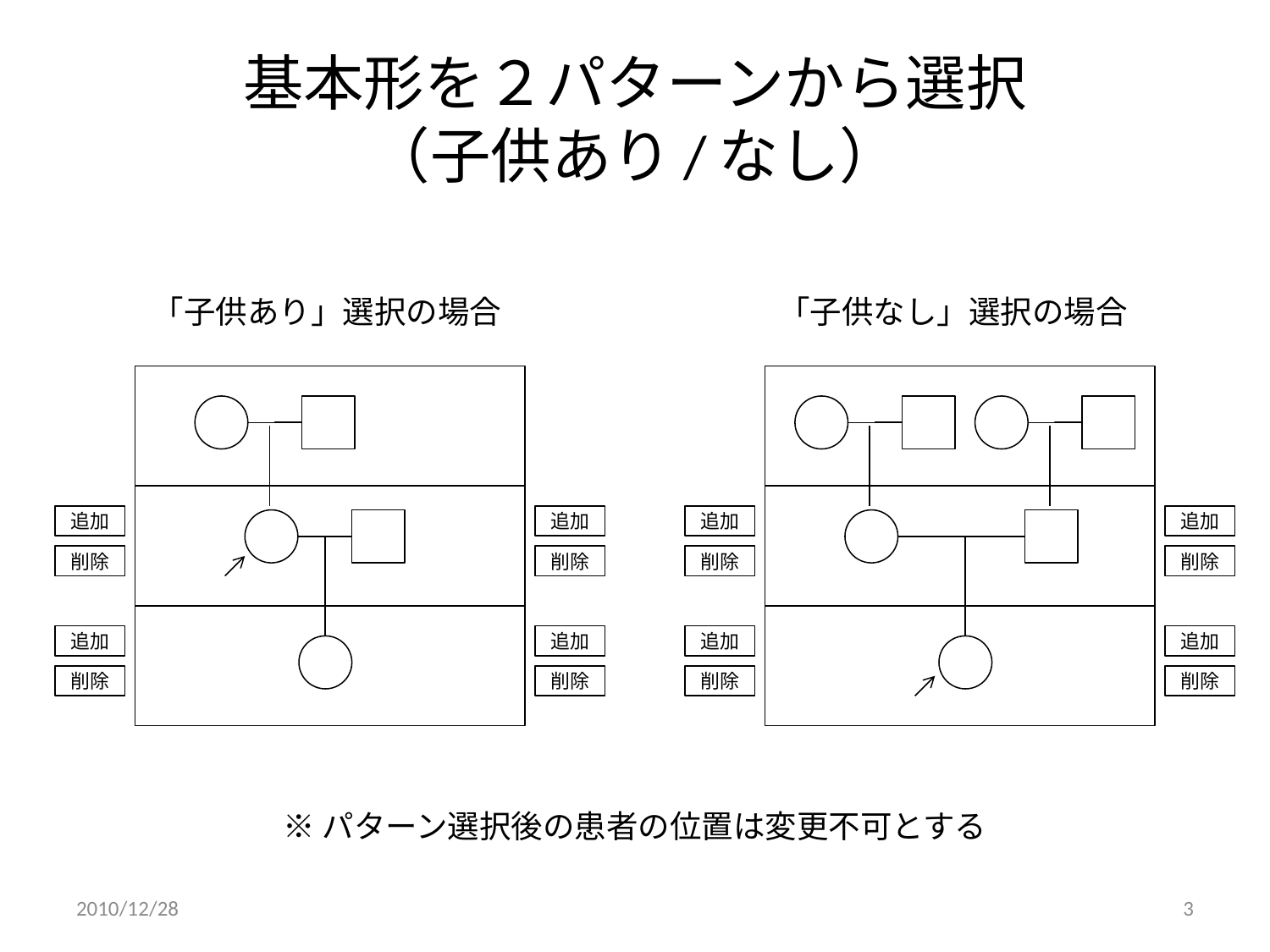

# 基本形を２パターンから選択 （子供あり/なし）
「子供あり」選択の場合
「子供なし」選択の場合

追加
追加
追加
追加

削除
削除
削除
削除
追加
追加
追加
追加

削除
削除
削除
削除
※パターン選択後の患者の位置は変更不可とする
2010/12/28
3